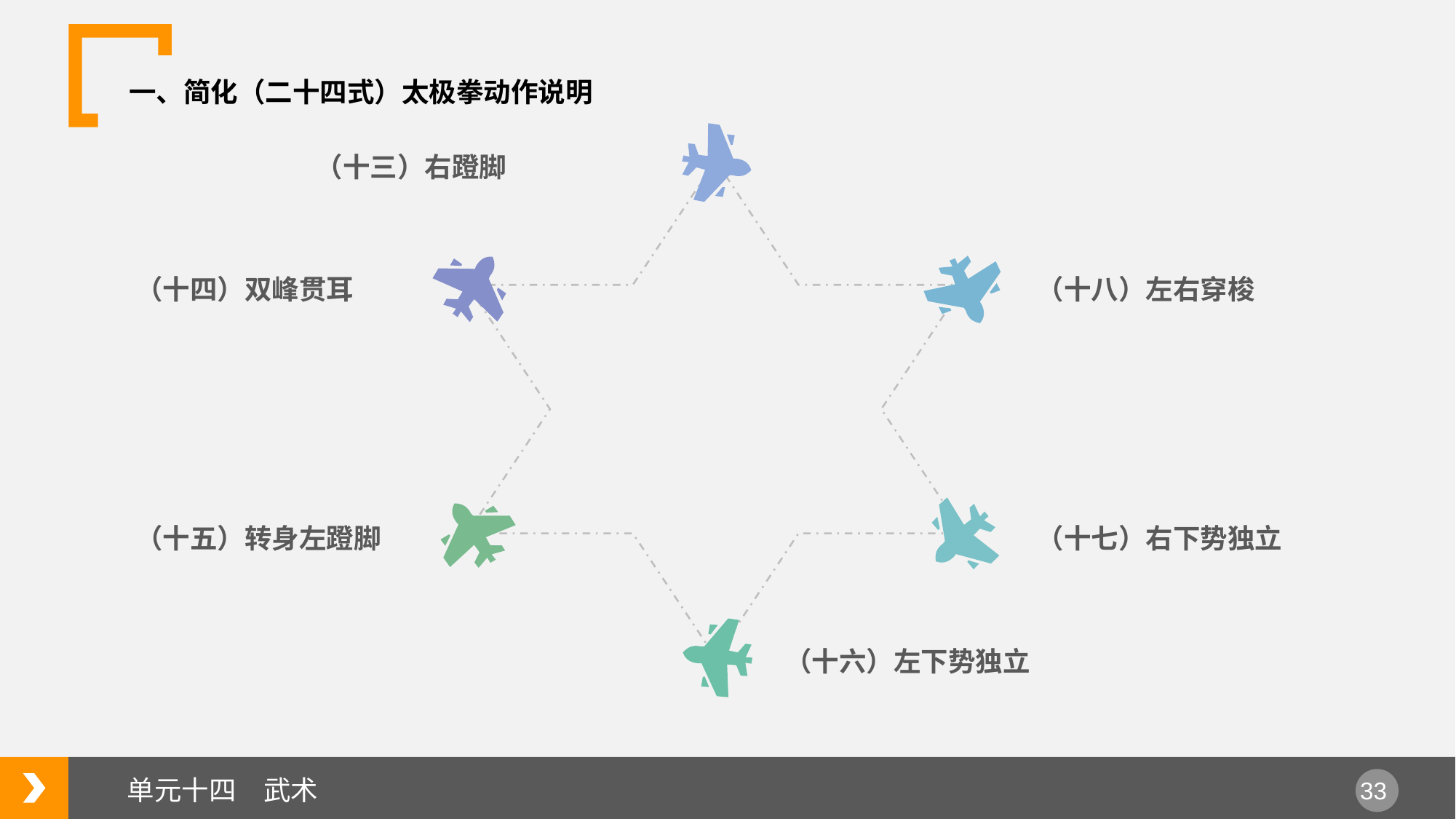

一、简化（二十四式）太极拳动作说明
（十三）右蹬脚

（十四）双峰贯耳
（十八）左右穿梭

（十五）转身左蹬脚
（十七）右下势独立

（十六）左下势独立

单元十四　武术